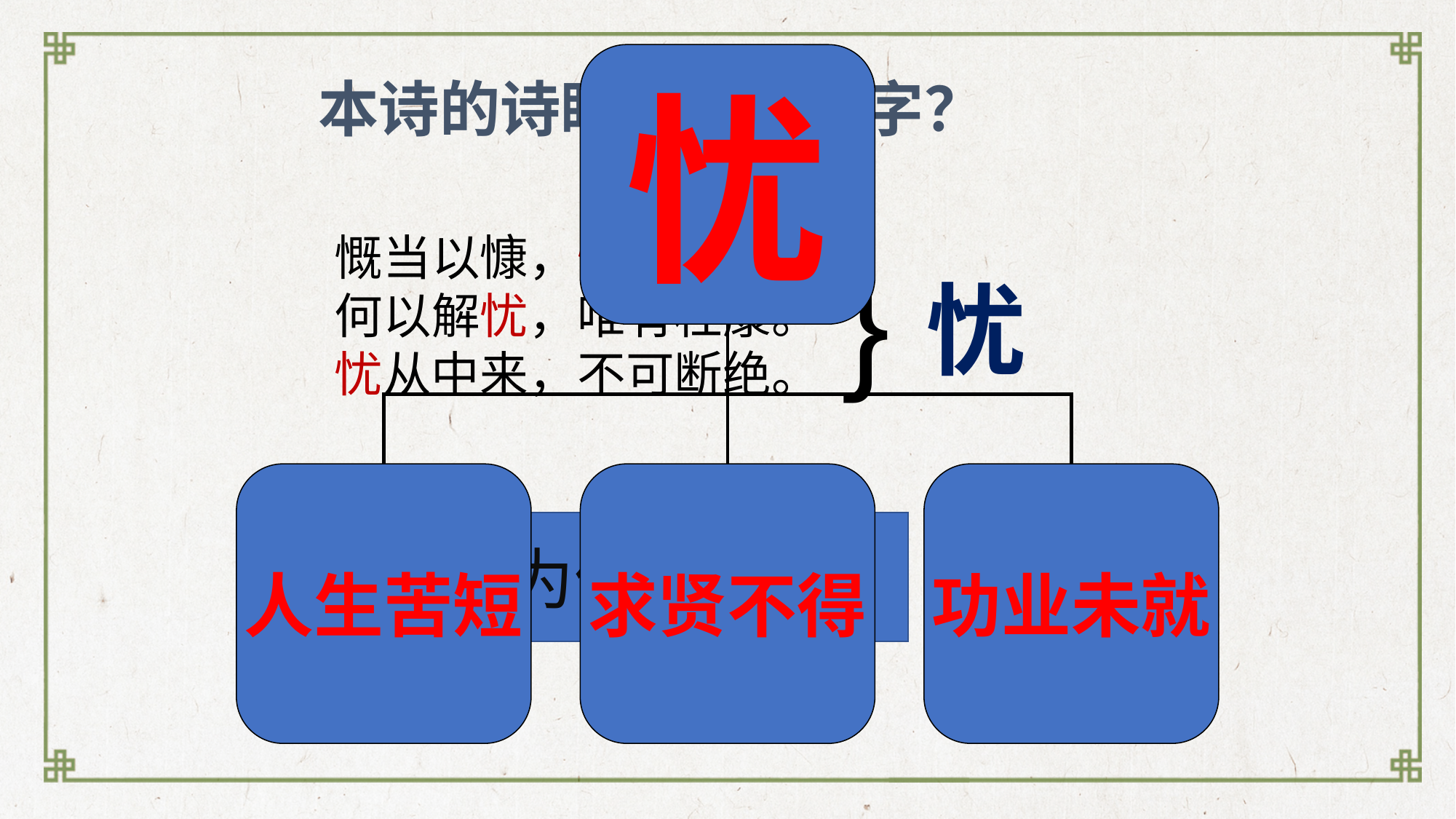

忧
人生苦短
求贤不得
功业未就
   本诗的诗眼是哪一个字？
慨当以慷，忧思难忘。
何以解忧，唯有杜康。
忧从中来，不可断绝。
}
忧
诗人为何而忧？